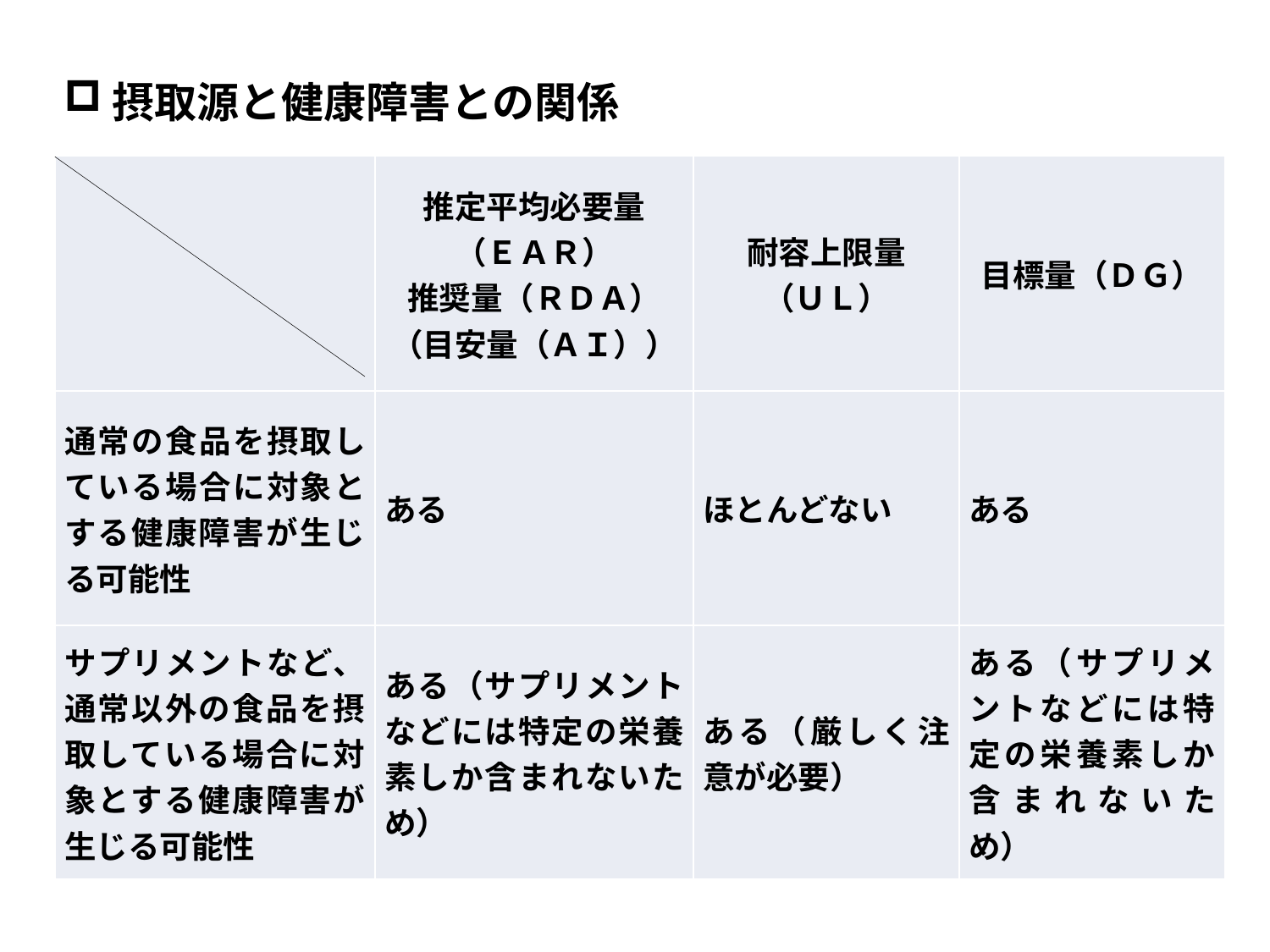

摂取源と健康障害との関係
|  | 推定平均必要量 （ＥＡＲ） 推奨量（ＲＤＡ） （目安量（ＡＩ）） | 耐容上限量 （ＵＬ） | 目標量（ＤＧ） |
| --- | --- | --- | --- |
| 通常の食品を摂取している場合に対象とする健康障害が生じる可能性 | ある | ほとんどない | ある |
| サプリメントなど、通常以外の食品を摂取している場合に対象とする健康障害が生じる可能性 | ある（サプリメントなどには特定の栄養素しか含まれないため） | ある（厳しく注意が必要） | ある（サプリメントなどには特定の栄養素しか含まれないため） |